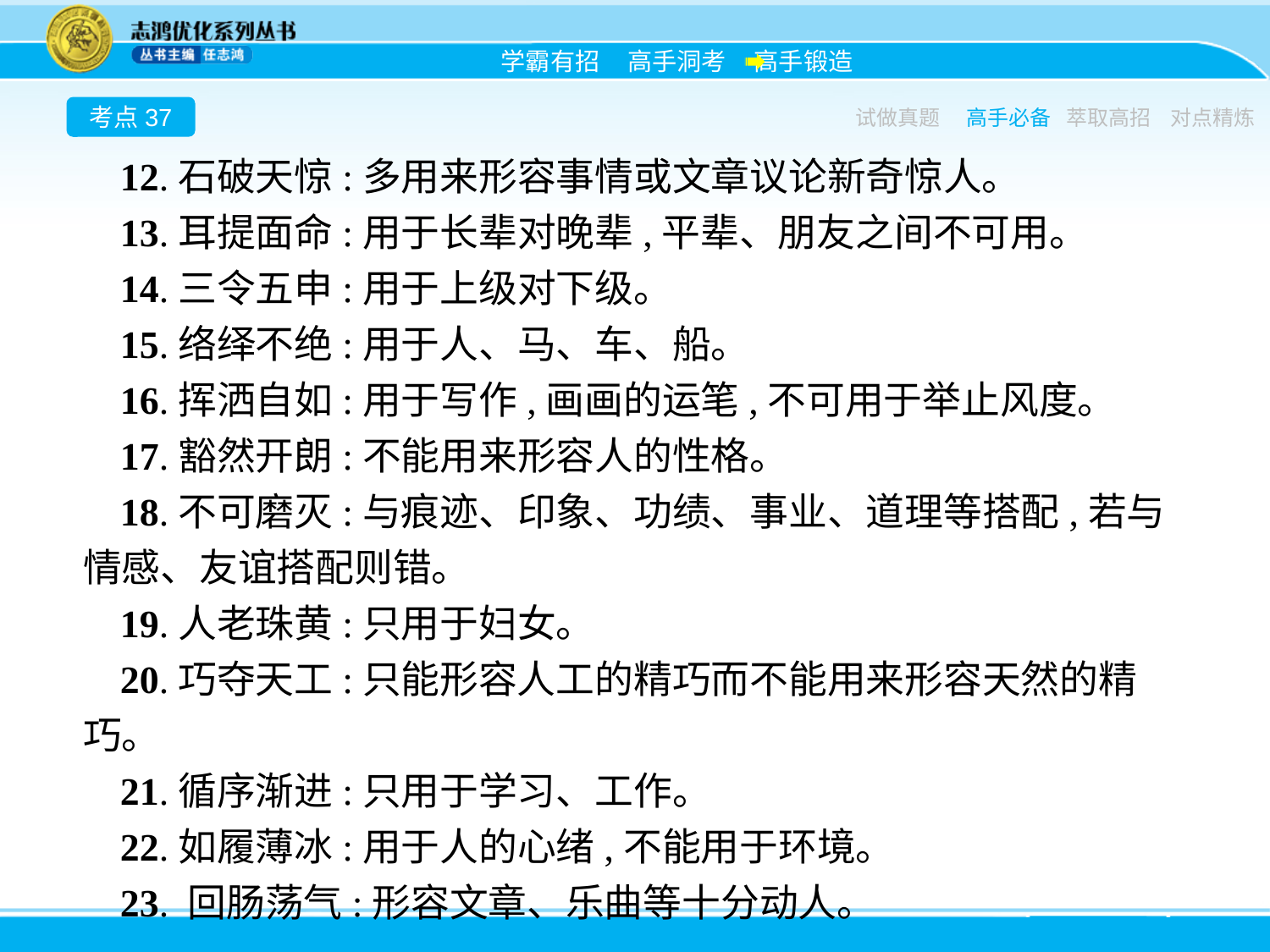

考点37
试做真题
高手必备
萃取高招
对点精炼
12.石破天惊:多用来形容事情或文章议论新奇惊人。
13.耳提面命:用于长辈对晚辈,平辈、朋友之间不可用。
14.三令五申:用于上级对下级。
15.络绎不绝:用于人、马、车、船。
16.挥洒自如:用于写作,画画的运笔,不可用于举止风度。
17.豁然开朗:不能用来形容人的性格。
18.不可磨灭:与痕迹、印象、功绩、事业、道理等搭配,若与情感、友谊搭配则错。
19.人老珠黄:只用于妇女。
20.巧夺天工:只能形容人工的精巧而不能用来形容天然的精巧。
21.循序渐进:只用于学习、工作。
22.如履薄冰:用于人的心绪,不能用于环境。
23. 回肠荡气:形容文章、乐曲等十分动人。